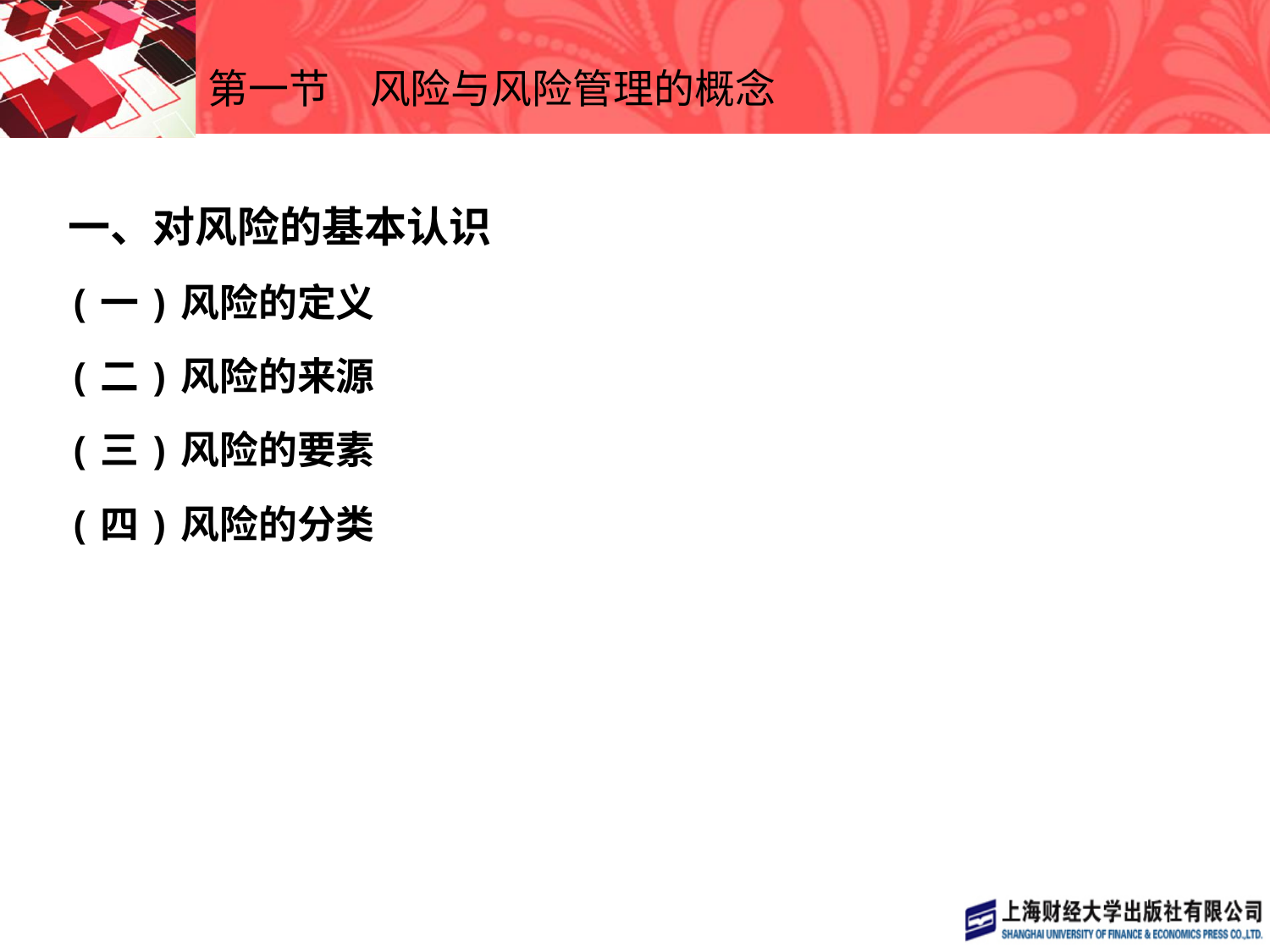

# 第一节　风险与风险管理的概念
一、对风险的基本认识
(一)风险的定义
(二)风险的来源
(三)风险的要素
(四)风险的分类